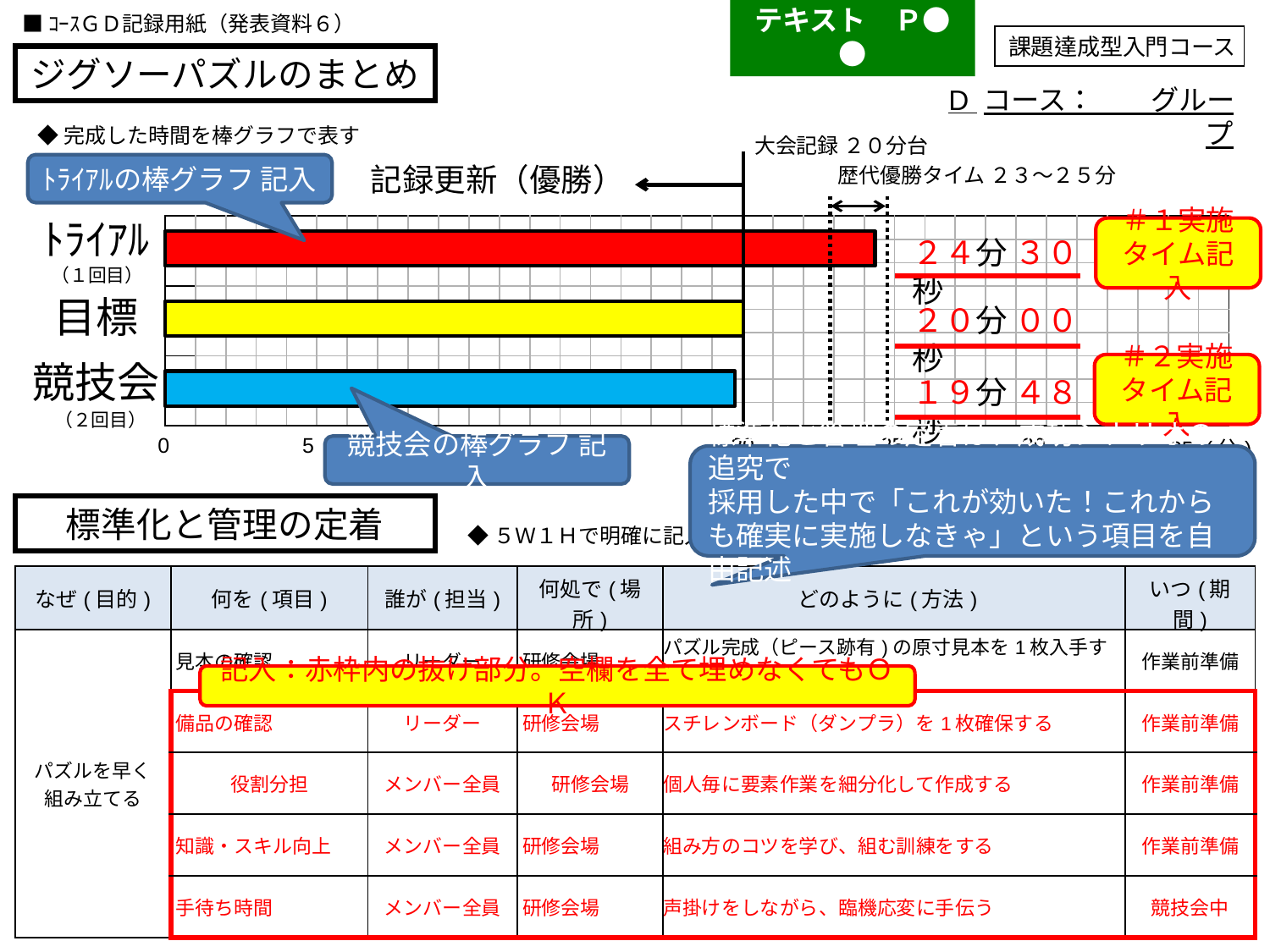

テキスト　Ｐ●●
■ｺｰｽＧＤ記録用紙（発表資料６）
課題達成型入門コース
ジグソーパズルのまとめ
D コース：　　グループ
◆完成した時間を棒グラフで表す
大会記録 ２０分台
記録更新（優勝）
ﾄﾗｲｱﾙの棒グラフ 記入
歴代優勝タイム ２３～２５分
ﾄﾗｲｱﾙ
（１回目）
|  |  |  |  |  |  |  |  |  |  |  |  |  |  |  |  |  |  |  |  |  |  |  |  |  |  |  |  |  |  |  |  |  |  |  |
| --- | --- | --- | --- | --- | --- | --- | --- | --- | --- | --- | --- | --- | --- | --- | --- | --- | --- | --- | --- | --- | --- | --- | --- | --- | --- | --- | --- | --- | --- | --- | --- | --- | --- | --- |
|  |  |  |  |  |  |  |  |  |  |  |  |  |  |  |  |  |  |  |  |  |  |  |  |  |  |  |  |  |  |  |  |  |  |  |
|  |  |  |  |  |  |  |  |  |  |  |  |  |  |  |  |  |  |  |  |  |  |  |  |  |  |  |  |  |  |  |  |  |  |  |
|  |  |  |  |  |  |  |  |  |  |  |  |  |  |  |  |  |  |  |  |  |  |  |  |  |  |  |  |  |  |  |  |  |  |  |
|  |  |  |  |  |  |  |  |  |  |  |  |  |  |  |  |  |  |  |  |  |  |  |  |  |  |  |  |  |  |  |  |  |  |  |
|  |  |  |  |  |  |  |  |  |  |  |  |  |  |  |  |  |  |  |  |  |  |  |  |  |  |  |  |  |  |  |  |  |  |  |
|  |  |  |  |  |  |  |  |  |  |  |  |  |  |  |  |  |  |  |  |  |  |  |  |  |  |  |  |  |  |  |  |  |  |  |
|  |  |  |  |  |  |  |  |  |  |  |  |  |  |  |  |  |  |  |  |  |  |  |  |  |  |  |  |  |  |  |  |  |  |  |
|  |  |  |  |  |  |  |  |  |  |  |  |  |  |  |  |  |  |  |  |  |  |  |  |  |  |  |  |  |  |  |  |  |  |  |
＃１実施
タイム記入
２４分 ３０秒

目標
２０分 ００秒

競技会
（２回目）
＃２実施
タイム記入
１９分 ４８秒

| 0 | 5 | 10 | 15 | 20 | 25 | 30 | 35 (分) |
| --- | --- | --- | --- | --- | --- | --- | --- |
競技会の棒グラフ 記入
標準化と管理の定着は、成功シナリオの追究で
採用した中で「これが効いた！これからも確実に実施しなきゃ」という項目を自由記述
標準化と管理の定着
◆５Ｗ１Ｈで明確に記入する
| なぜ(目的) | 何を(項目) | 誰が(担当) | 何処で(場所) | どのように(方法) | いつ(期間) |
| --- | --- | --- | --- | --- | --- |
| パズルを早く 組み立てる | 見本の確認 | リーダー | 研修会場 | パズル完成（ピース跡有)の原寸見本を1枚入手する | 作業前準備 |
|  | 備品の確認 | リーダー | 研修会場 | スチレンボード（ダンプラ）を1枚確保する | 作業前準備 |
|  | 役割分担 | メンバー全員 | 研修会場 | 個人毎に要素作業を細分化して作成する | 作業前準備 |
|  | 知識・スキル向上 | メンバー全員 | 研修会場 | 組み方のコツを学び、組む訓練をする | 作業前準備 |
|  | 手待ち時間 | メンバー全員 | 研修会場 | 声掛けをしながら、臨機応変に手伝う | 競技会中 |
記入：赤枠内の抜け部分。空欄を全て埋めなくてもＯＫ